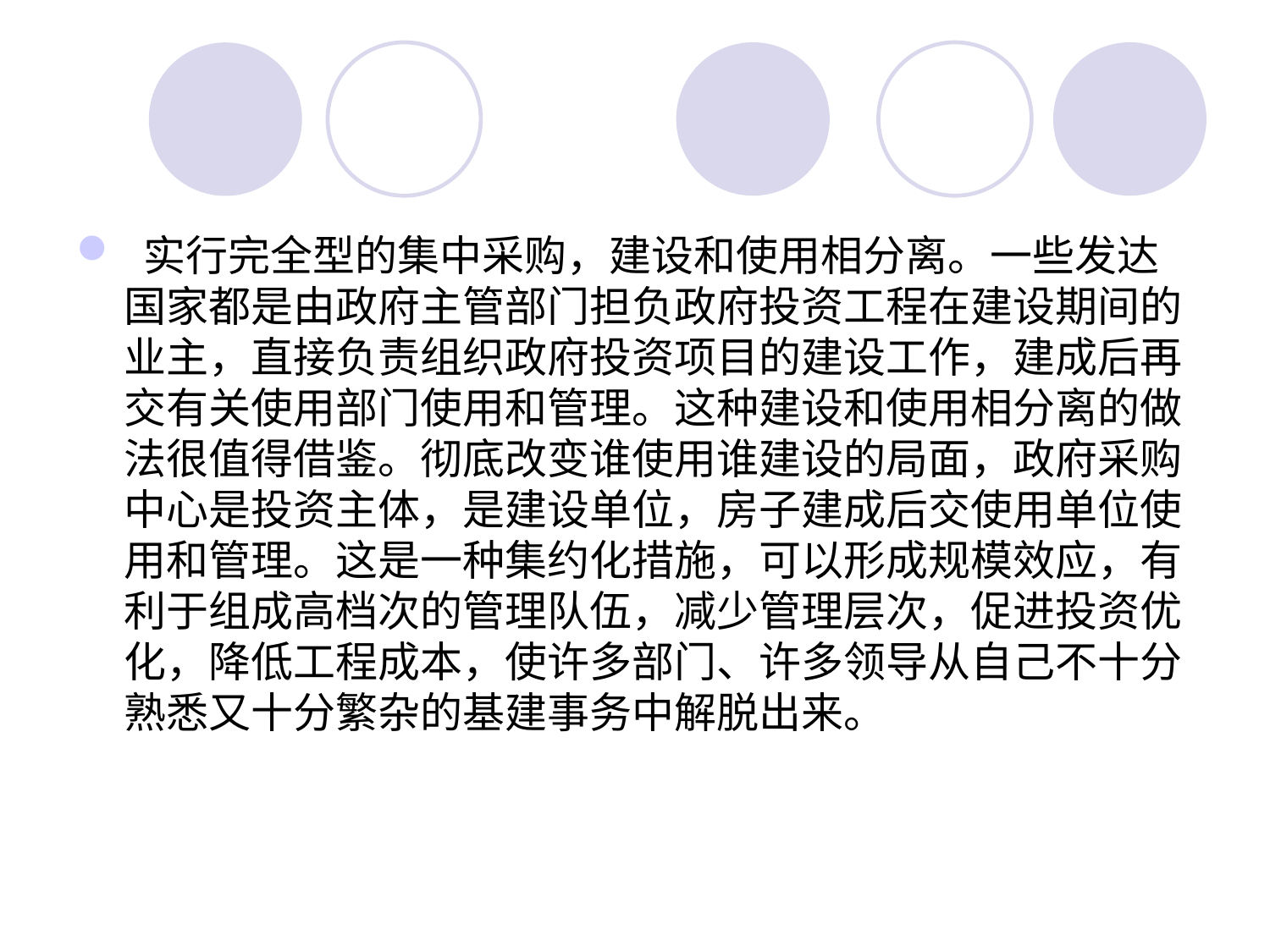

#
 实行完全型的集中采购，建设和使用相分离。一些发达国家都是由政府主管部门担负政府投资工程在建设期间的业主，直接负责组织政府投资项目的建设工作，建成后再交有关使用部门使用和管理。这种建设和使用相分离的做法很值得借鉴。彻底改变谁使用谁建设的局面，政府采购中心是投资主体，是建设单位，房子建成后交使用单位使用和管理。这是一种集约化措施，可以形成规模效应，有利于组成高档次的管理队伍，减少管理层次，促进投资优化，降低工程成本，使许多部门、许多领导从自己不十分熟悉又十分繁杂的基建事务中解脱出来。